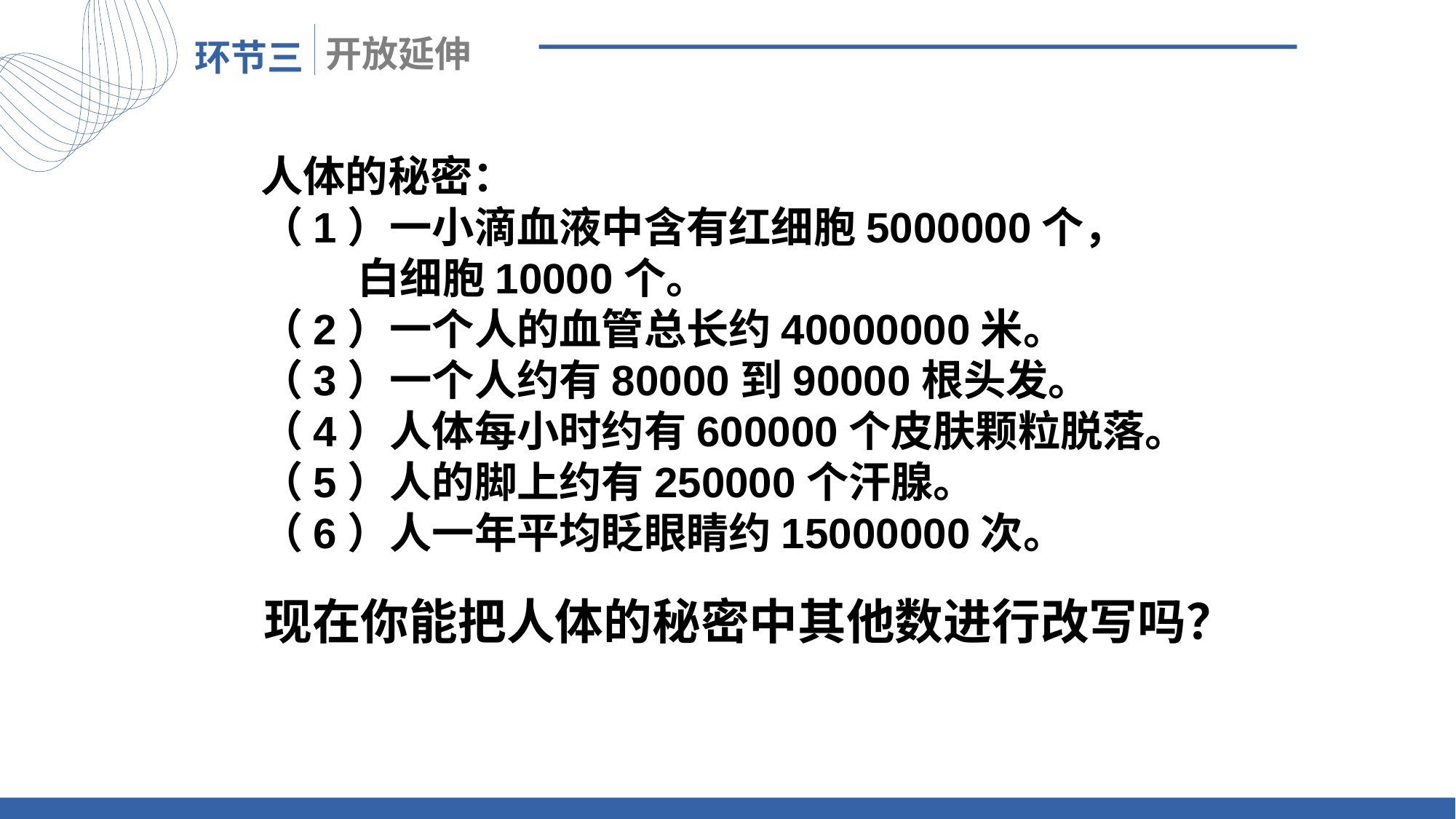

人体的秘密：
（1）一小滴血液中含有红细胞5000000个，
         白细胞10000个。
（2）一个人的血管总长约40000000米。
（3）一个人约有80000到90000根头发。
（4）人体每小时约有600000个皮肤颗粒脱落。
（5）人的脚上约有250000个汗腺。
（6）人一年平均眨眼睛约15000000次。
 现在你能把人体的秘密中其他数进行改写吗？